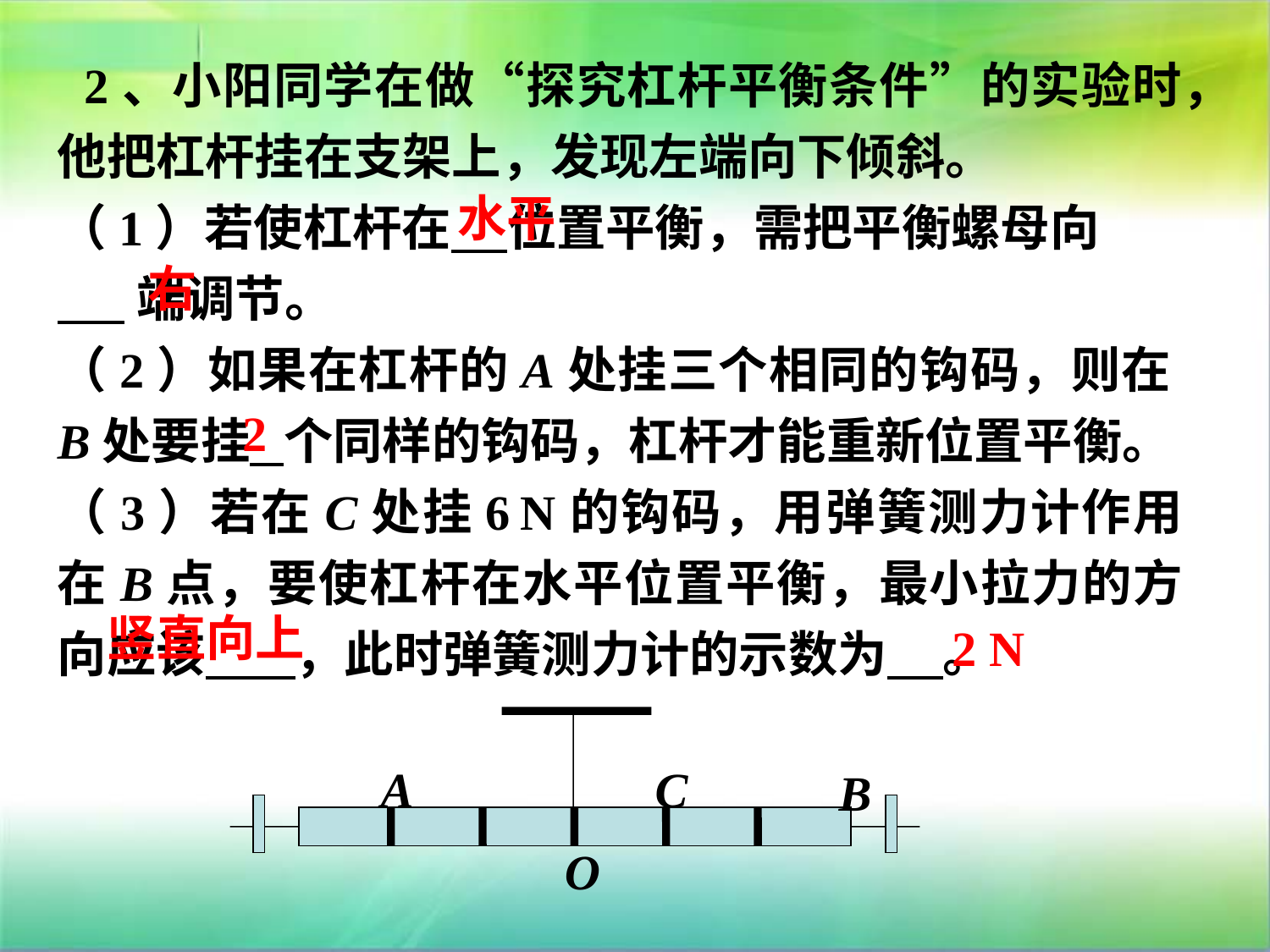

2、小阳同学在做“探究杠杆平衡条件”的实验时，他把杠杆挂在支架上，发现左端向下倾斜。
（1）若使杠杆在     位置平衡，需把平衡螺母向
      端调节。
（2）如果在杠杆的A处挂三个相同的钩码，则在B处要挂   个同样的钩码，杠杆才能重新位置平衡。
（3）若在C处挂6 N的钩码，用弹簧测力计作用在B点，要使杠杆在水平位置平衡，最小拉力的方向应该        ，此时弹簧测力计的示数为     。
水平
右
2
竖直向上
2 N

A
C
B

O